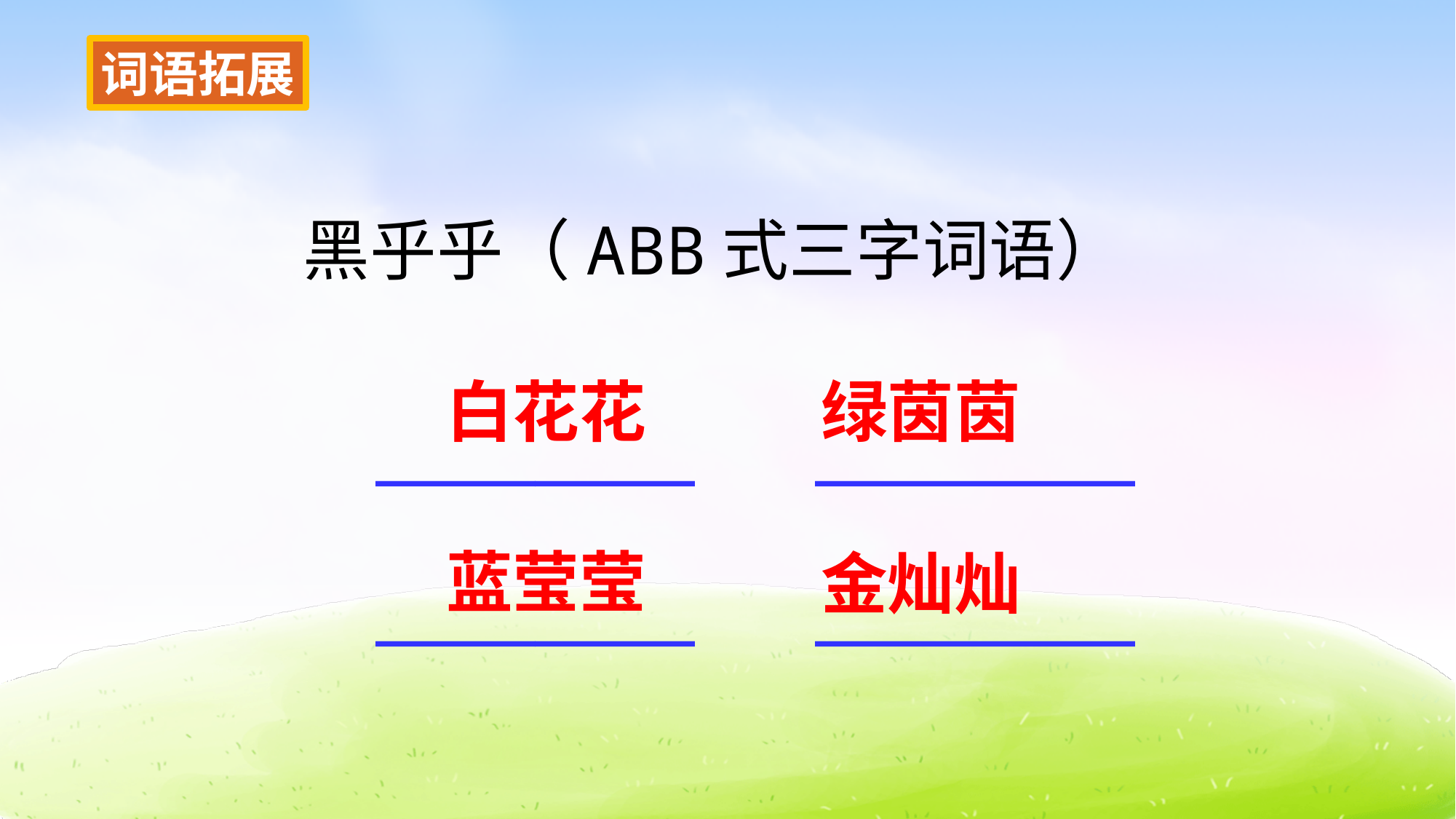

词语拓展
黑乎乎（ABB式三字词语）
________   ________
________   ________

白花花
绿茵茵
蓝莹莹
金灿灿